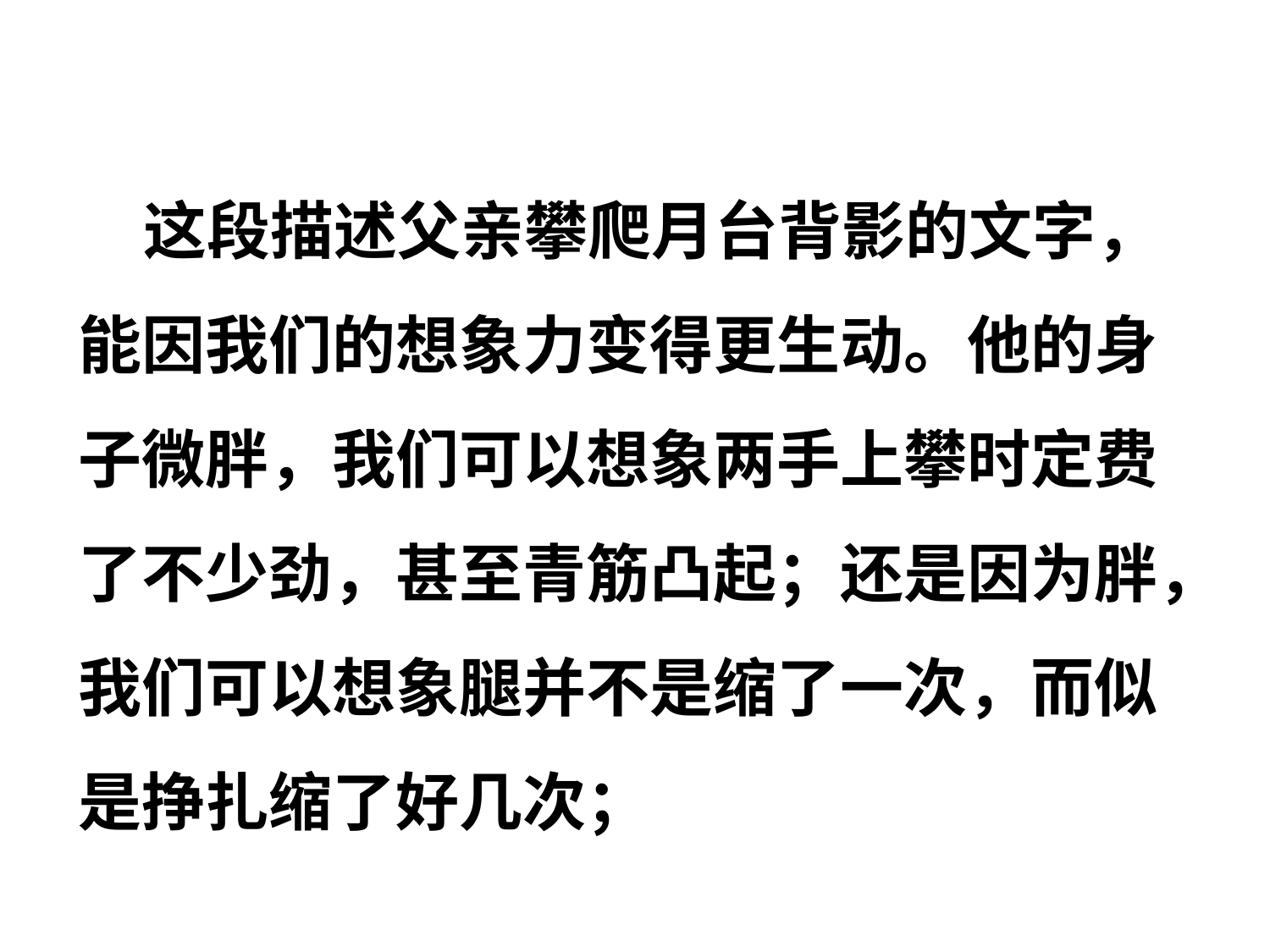

这段描述父亲攀爬月台背影的文字，能因我们的想象力变得更生动。他的身子微胖，我们可以想象两手上攀时定费了不少劲，甚至青筋凸起；还是因为胖，我们可以想象腿并不是缩了一次，而似是挣扎缩了好几次；